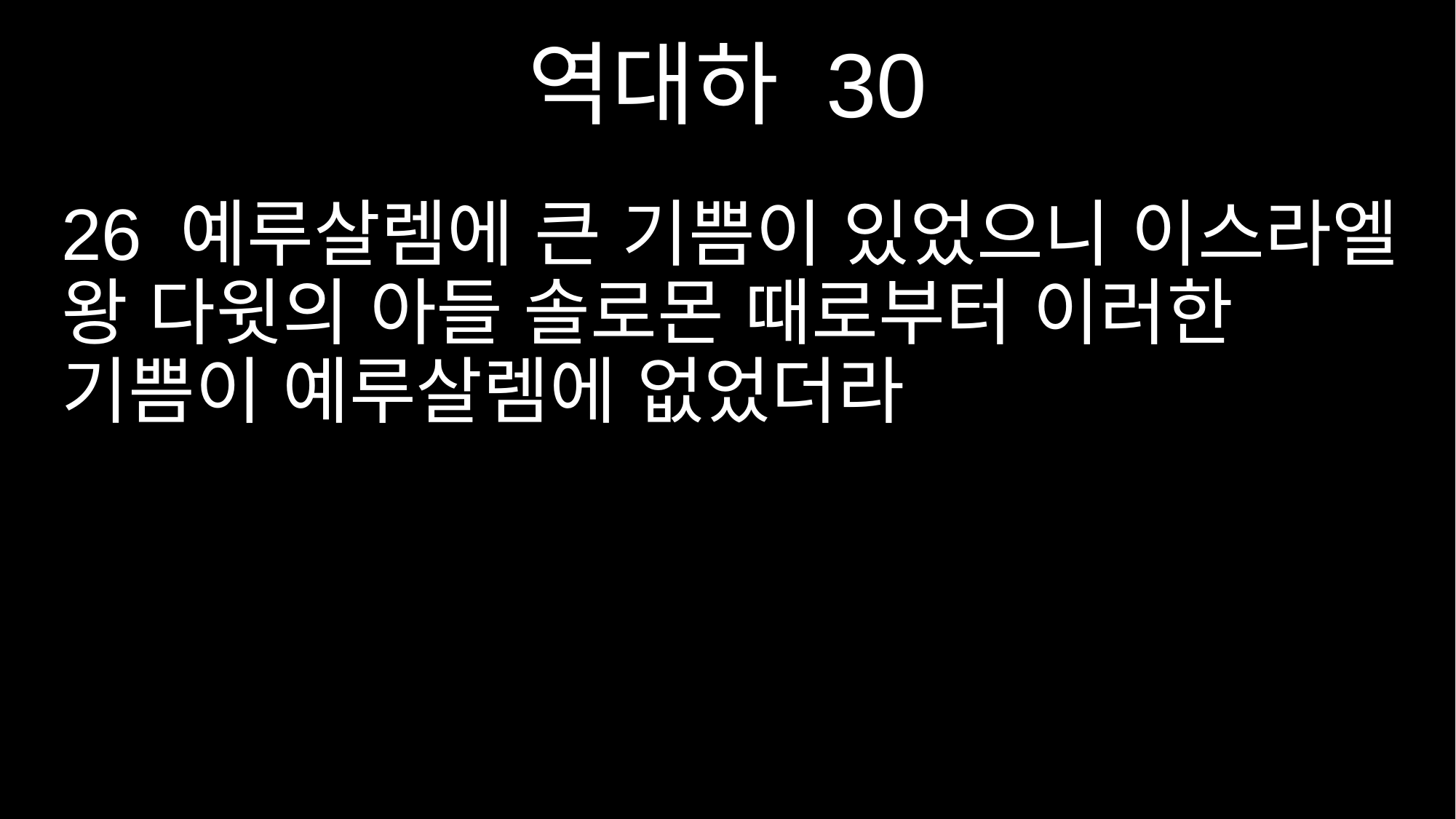

역대하 30
26 예루살렘에 큰 기쁨이 있었으니 이스라엘 왕 다윗의 아들 솔로몬 때로부터 이러한 기쁨이 예루살렘에 없었더라